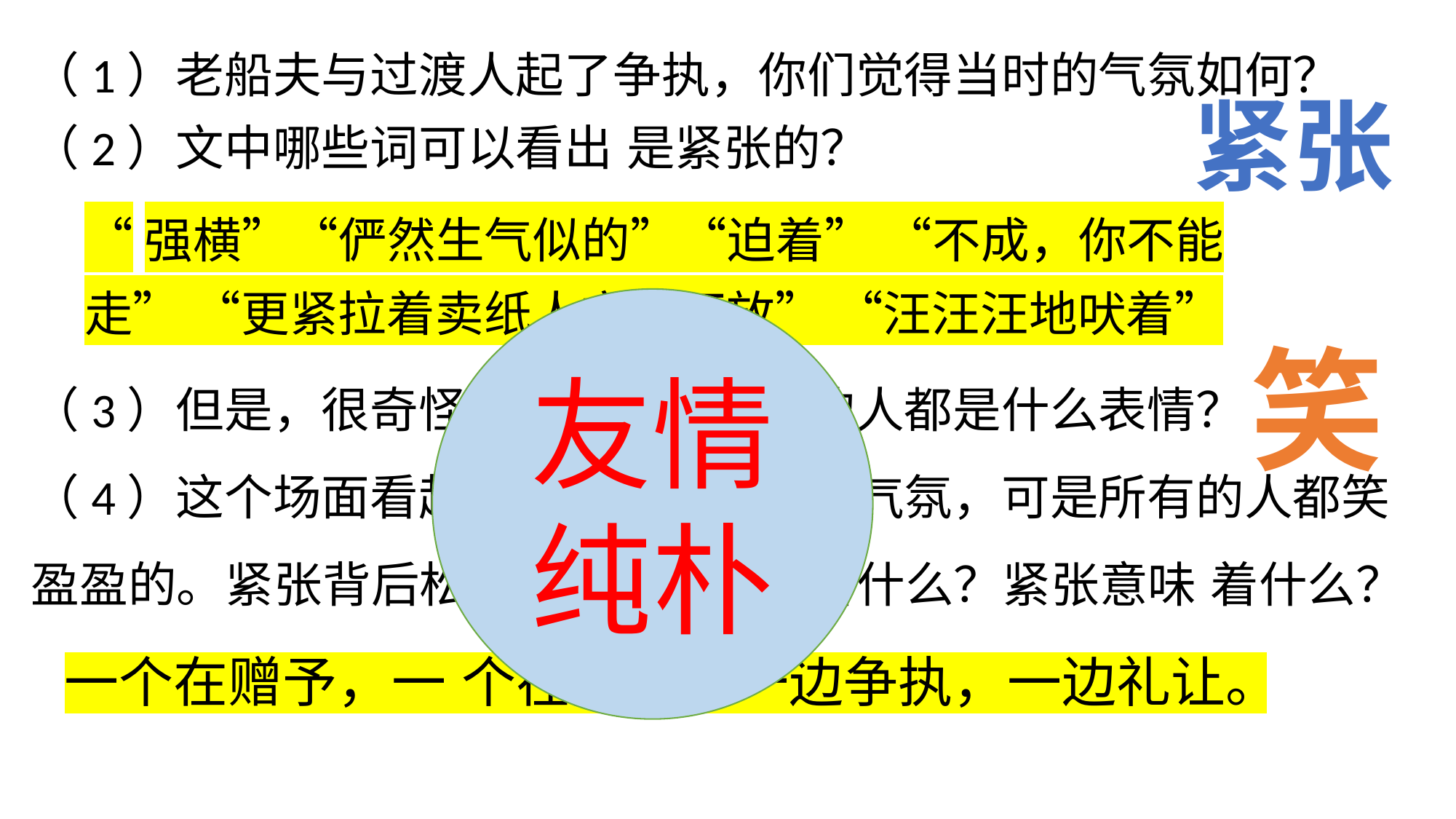

（1）老船夫与过渡人起了争执，你们觉得当时的气氛如何？
（2）文中哪些词可以看出 是紧张的？

（3）但是，很奇怪的是，所有在场的人都是什么表情？
（4）这个场面看起来表现的是紧张的气氛，可是所有的人都笑盈盈的。紧张背后松弛的笑容，代表着什么？紧张意味 着什么？
紧张
“强横”“俨然生气似的”“迫着” “不成，你不能走” “更紧拉着卖纸人衣服不放” “汪汪汪地吠着”
友情纯朴
笑
一个在赠予，一 个在推辞。一边争执，一边礼让。